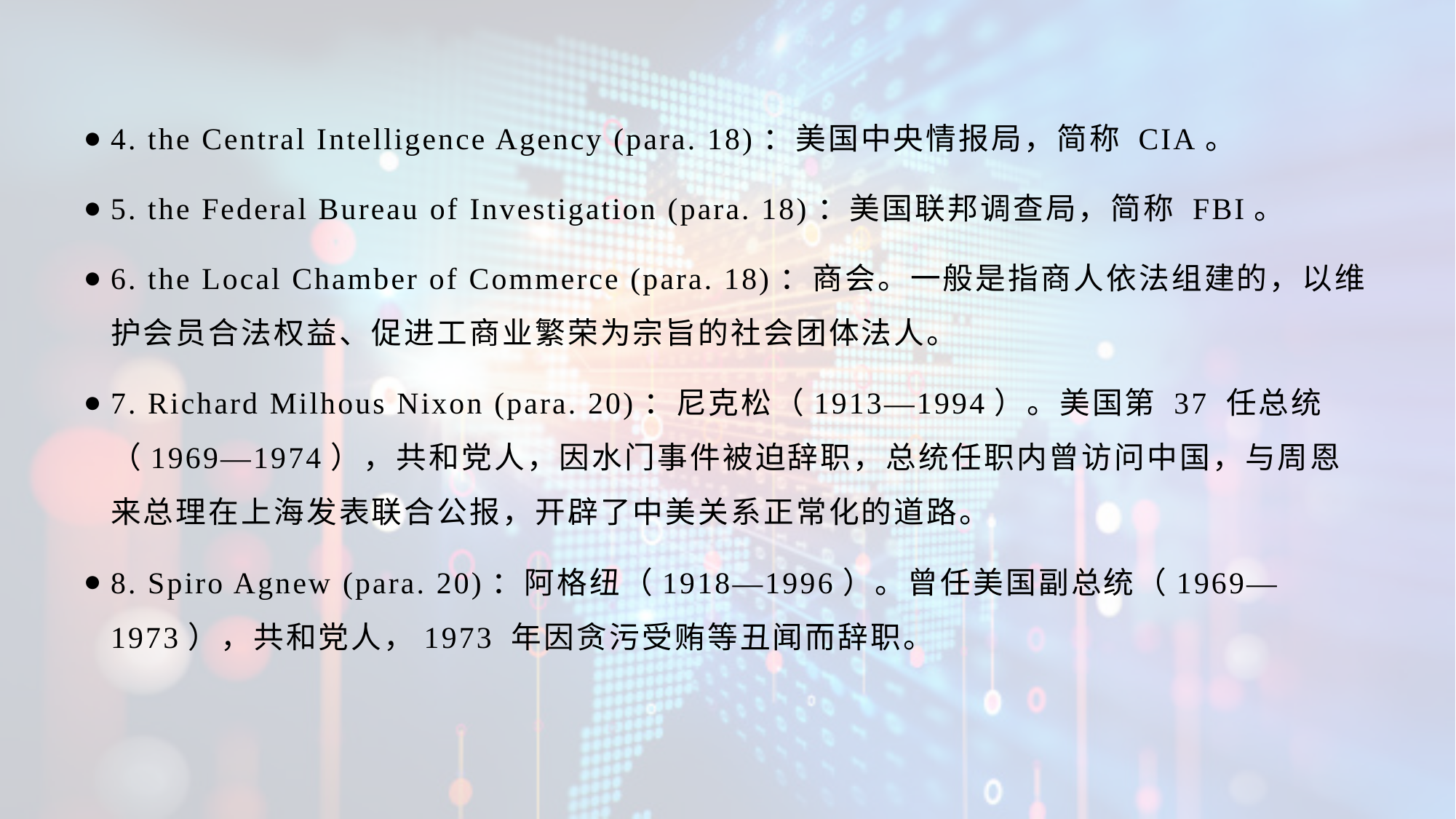

4. the Central Intelligence Agency (para. 18)：美国中央情报局，简称 CIA。
5. the Federal Bureau of Investigation (para. 18)：美国联邦调查局，简称 FBI。
6. the Local Chamber of Commerce (para. 18)：商会。一般是指商人依法组建的，以维护会员合法权益、促进工商业繁荣为宗旨的社会团体法人。
7. Richard Milhous Nixon (para. 20)：尼克松（1913—1994）。美国第 37 任总统（1969—1974），共和党人，因水门事件被迫辞职，总统任职内曾访问中国，与周恩来总理在上海发表联合公报，开辟了中美关系正常化的道路。
8. Spiro Agnew (para. 20)：阿格纽（1918—1996）。曾任美国副总统（1969—1973），共和党人，1973 年因贪污受贿等丑闻而辞职。